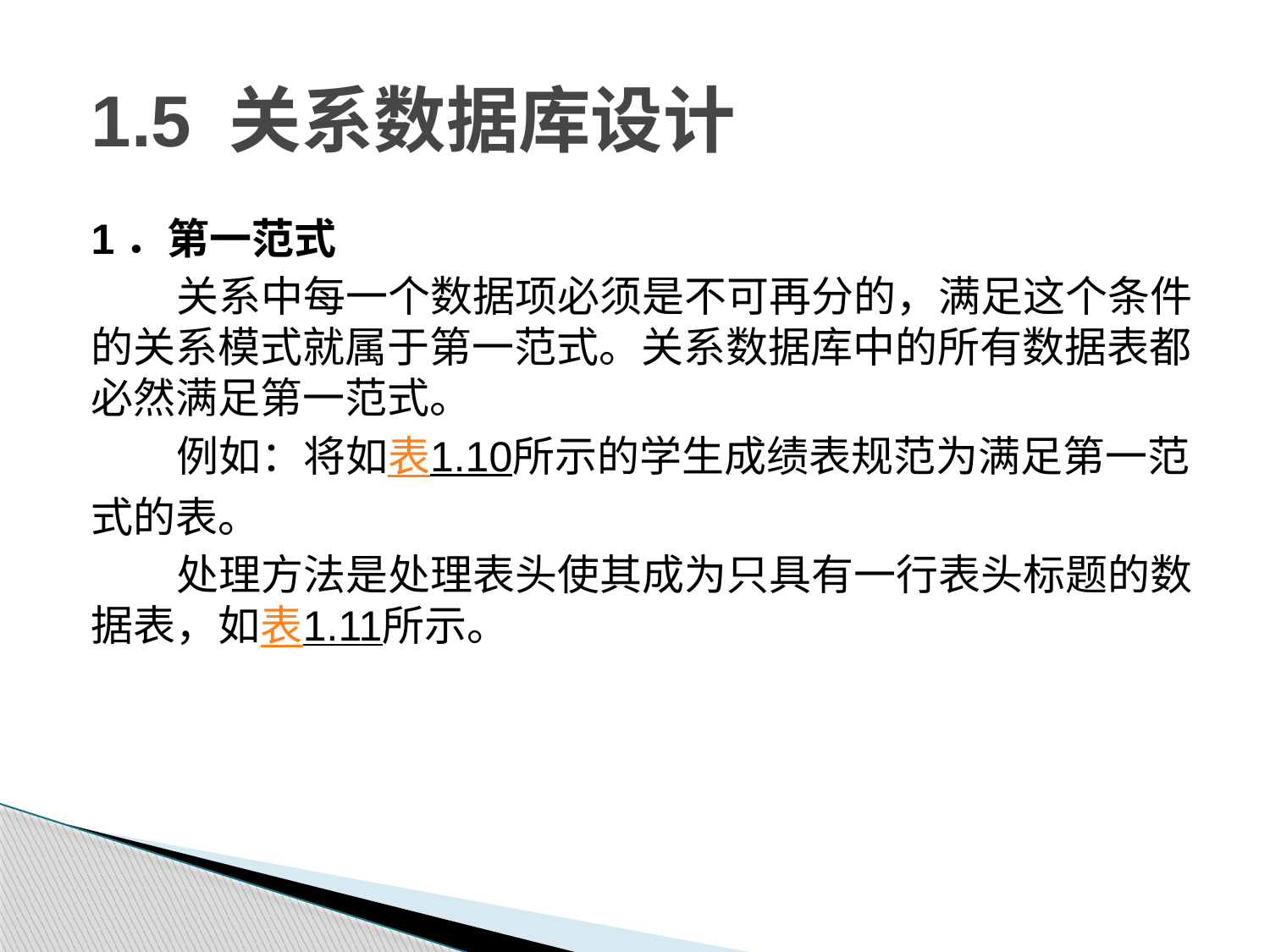

# 1.5 关系数据库设计
1．第一范式
关系中每一个数据项必须是不可再分的，满足这个条件的关系模式就属于第一范式。关系数据库中的所有数据表都必然满足第一范式。
例如：将如表1.10所示的学生成绩表规范为满足第一范式的表。
处理方法是处理表头使其成为只具有一行表头标题的数据表，如表1.11所示。